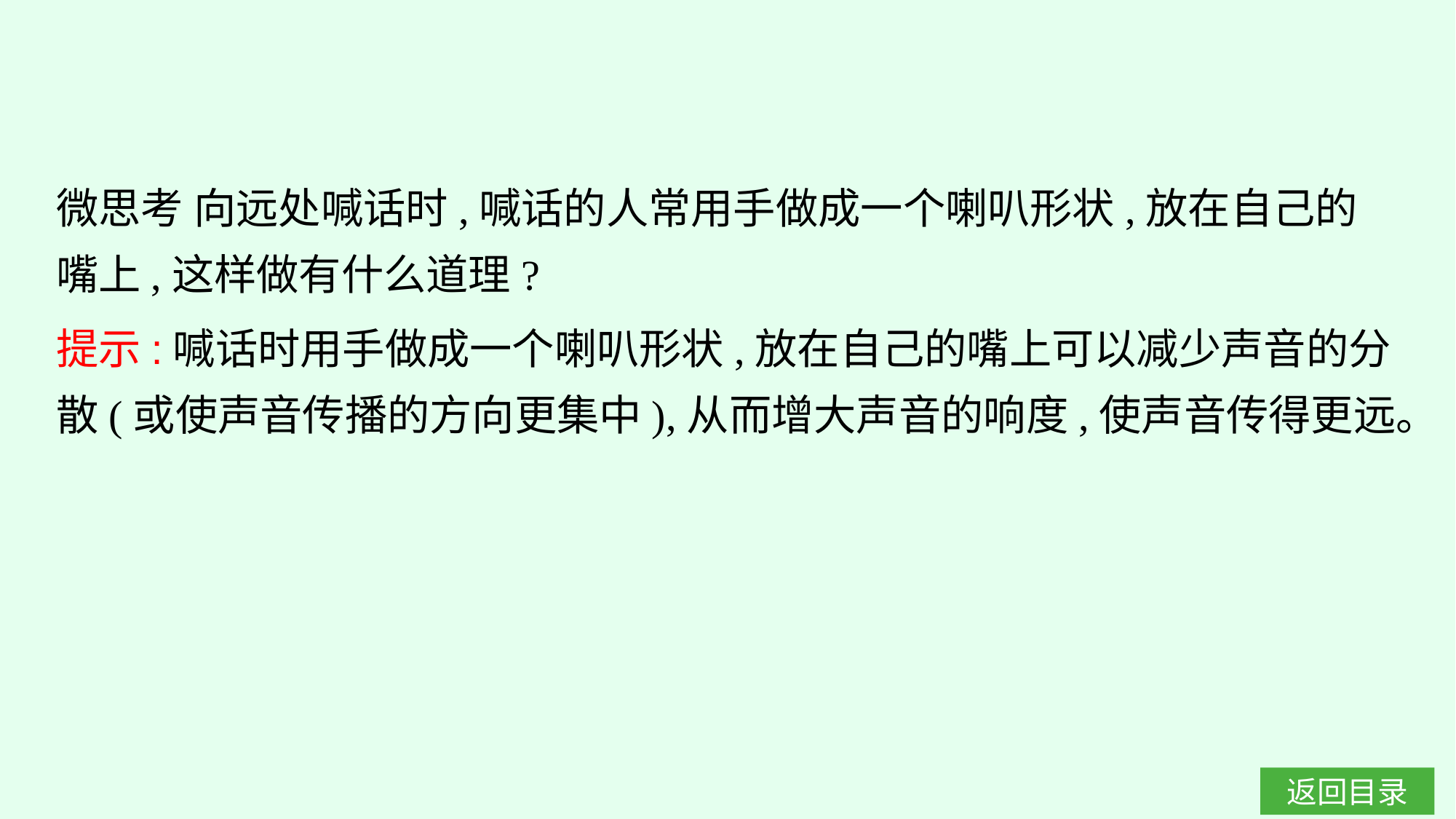

微思考 向远处喊话时,喊话的人常用手做成一个喇叭形状,放在自己的嘴上,这样做有什么道理?
提示:喊话时用手做成一个喇叭形状,放在自己的嘴上可以减少声音的分散(或使声音传播的方向更集中),从而增大声音的响度,使声音传得更远。